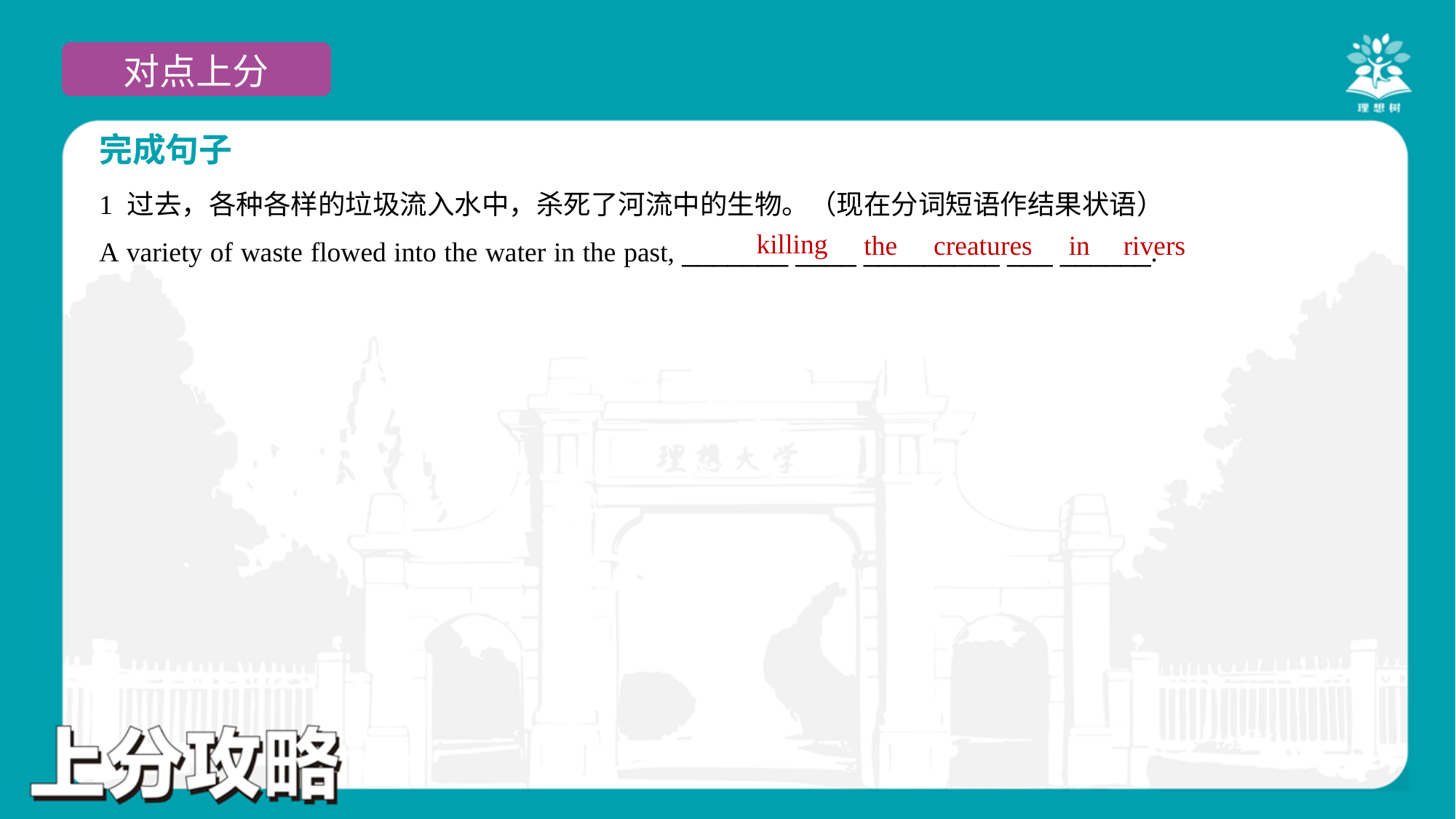

完成句子
1 过去，各种各样的垃圾流入水中，杀死了河流中的生物。（现在分词短语作结果状语）
A variety of waste flowed into the water in the past, _______ ____ _________ ___ ______.
killing
the
creatures
in
rivers